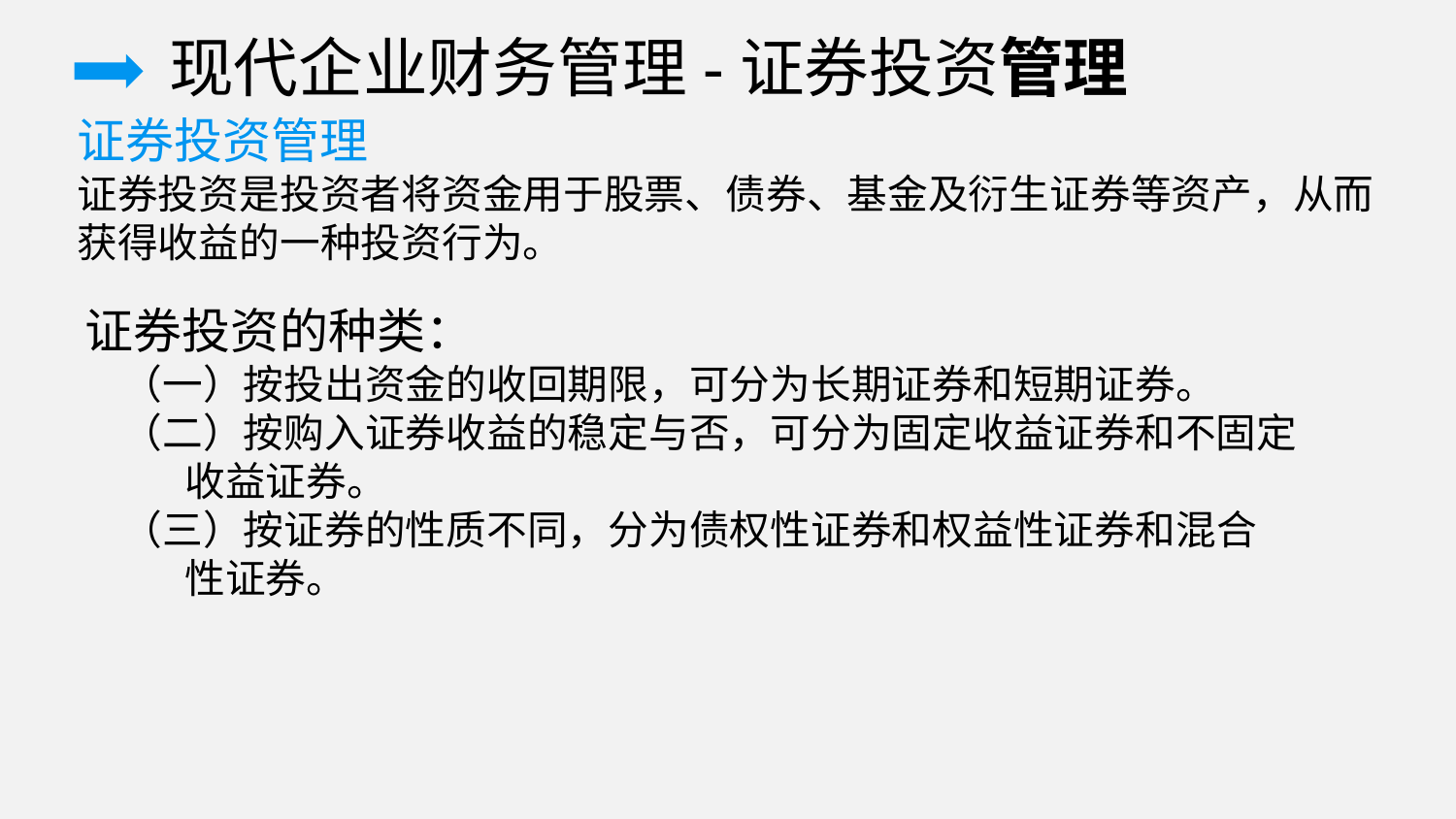

现代企业财务管理-证券投资管理
证券投资管理
证券投资是投资者将资金用于股票、债券、基金及衍生证券等资产，从而获得收益的一种投资行为。
证券投资的种类：
   （一）按投出资金的收回期限，可分为长期证券和短期证券。
   （二）按购入证券收益的稳定与否，可分为固定收益证券和不固定
          收益证券。
   （三）按证券的性质不同，分为债权性证券和权益性证券和混合
          性证券。